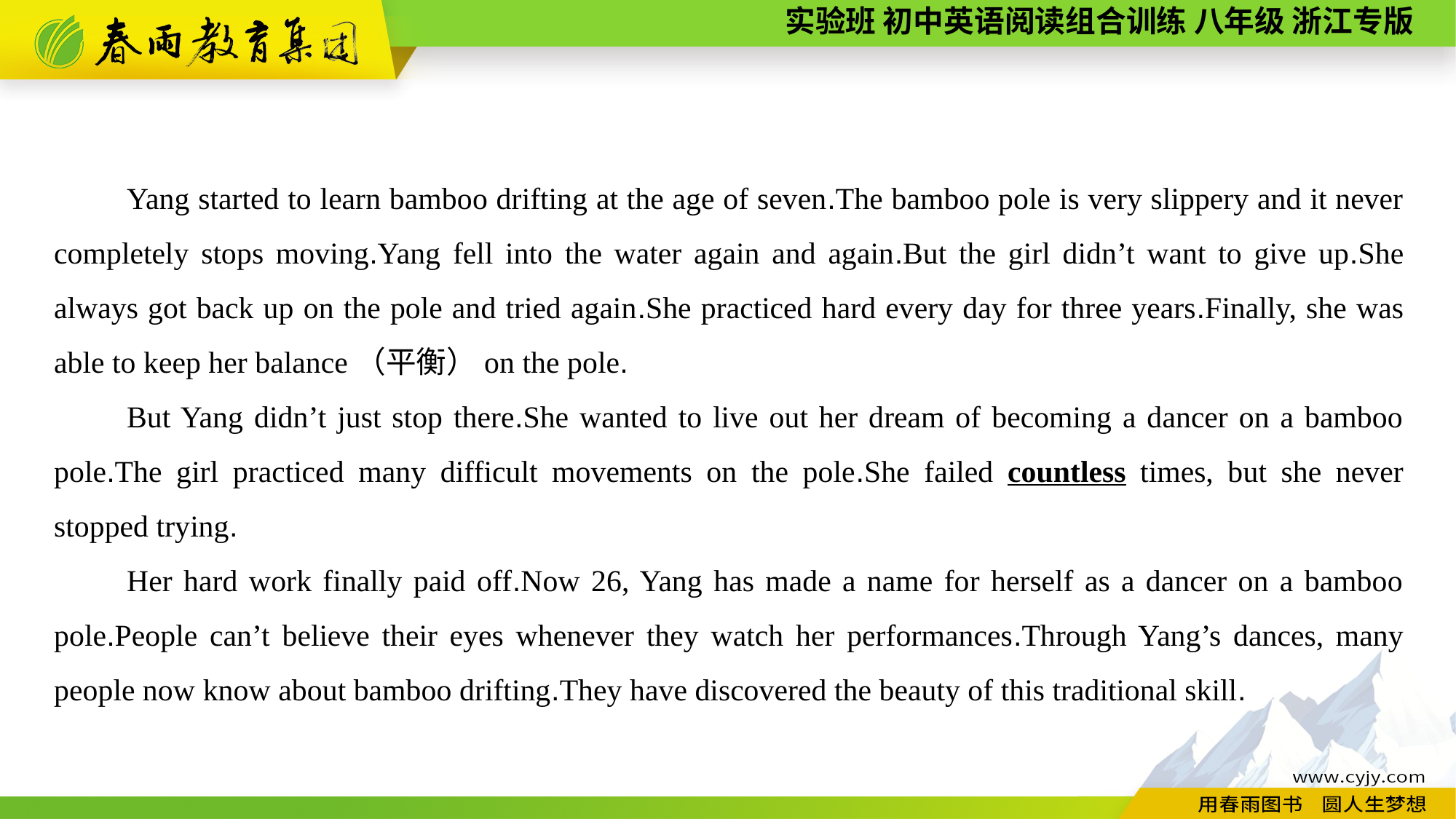

Yang started to learn bamboo drifting at the age of seven.The bamboo pole is very slippery and it never completely stops moving.Yang fell into the water again and again.But the girl didn’t want to give up.She always got back up on the pole and tried again.She practiced hard every day for three years.Finally, she was able to keep her balance（平衡）on the pole.
But Yang didn’t just stop there.She wanted to live out her dream of becoming a dancer on a bamboo pole.The girl practiced many difficult movements on the pole.She failed countless times, but she never stopped trying.
Her hard work finally paid off.Now 26, Yang has made a name for herself as a dancer on a bamboo pole.People can’t believe their eyes whenever they watch her performances.Through Yang’s dances, many people now know about bamboo drifting.They have discovered the beauty of this traditional skill.